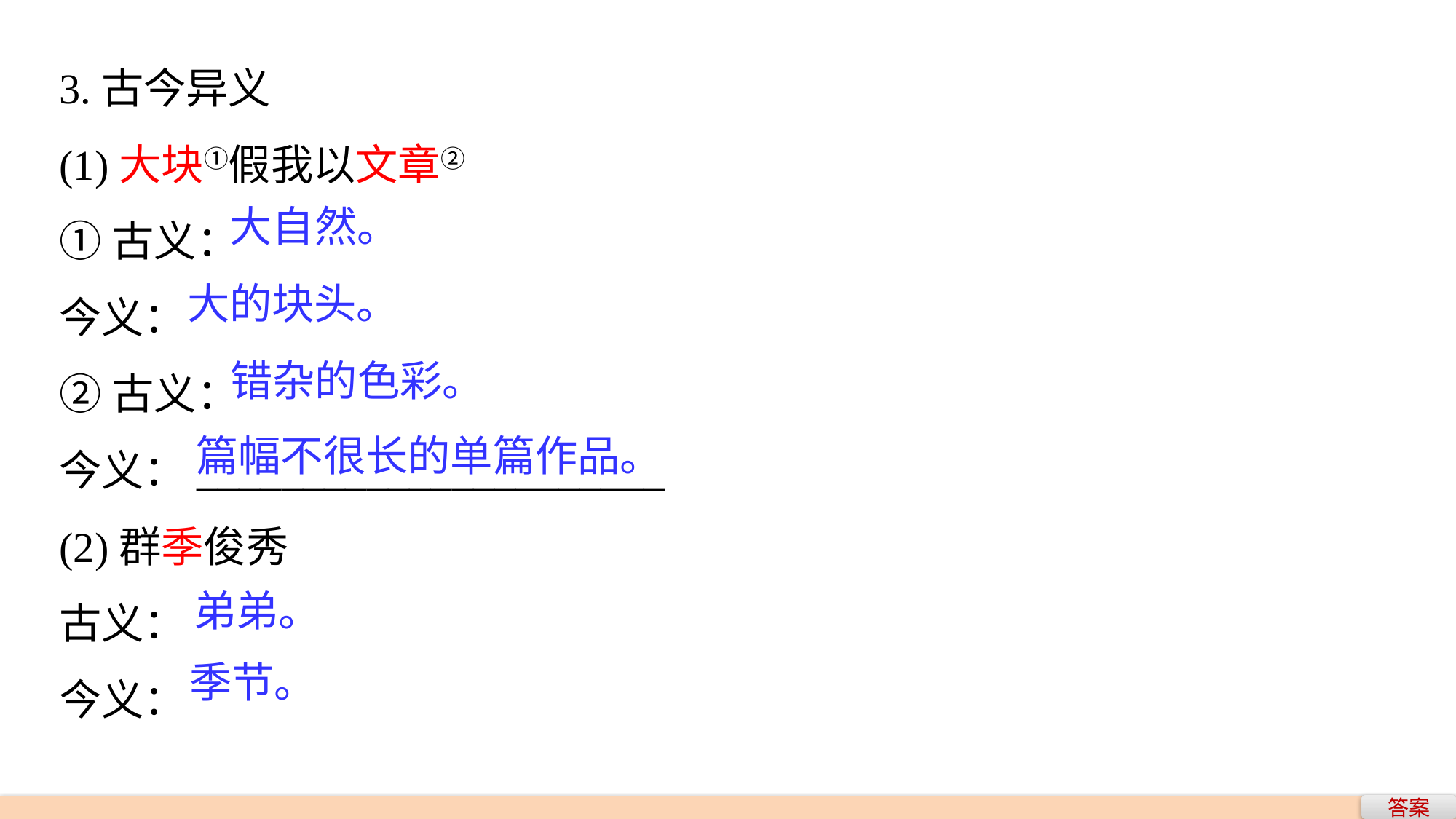

3.古今异义
(1)大块①假我以文章②
①古义：
今义：
②古义：
今义：______________________
(2)群季俊秀
古义：
今义：
大自然。
大的块头。
错杂的色彩。
篇幅不很长的单篇作品。
弟弟。
季节。
答案